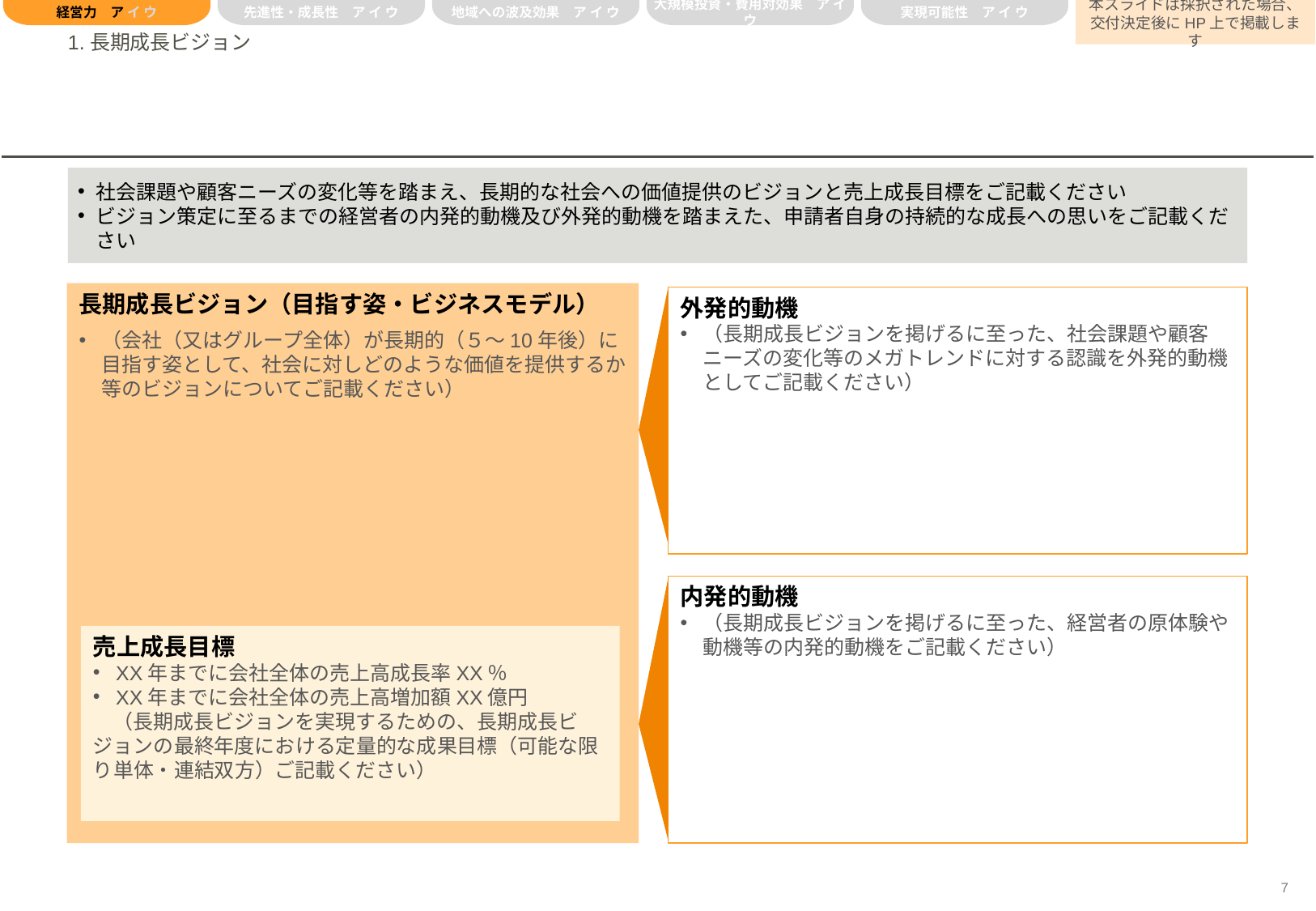

経営力　ア イ ウ
先進性・成長性　ア イ ウ
地域への波及効果　ア イ ウ
大規模投資・費用対効果　ア イ ウ
実現可能性　ア イ ウ
本スライドは採択された場合、交付決定後にHP上で掲載します
# 1.長期成長ビジョン

社会課題や顧客ニーズの変化等を踏まえ、長期的な社会への価値提供のビジョンと売上成長目標をご記載ください
ビジョン策定に至るまでの経営者の内発的動機及び外発的動機を踏まえた、申請者自身の持続的な成長への思いをご記載ください
長期成長ビジョン（目指す姿・ビジネスモデル）
（会社（又はグループ全体）が長期的（５～10年後）に目指す姿として、社会に対しどのような価値を提供するか等のビジョンについてご記載ください）
外発的動機
（長期成長ビジョンを掲げるに至った、社会課題や顧客ニーズの変化等のメガトレンドに対する認識を外発的動機としてご記載ください）

内発的動機
（長期成長ビジョンを掲げるに至った、経営者の原体験や動機等の内発的動機をご記載ください）
売上成長目標
XX年までに会社全体の売上高成長率XX％
XX年までに会社全体の売上高増加額XX億円
　（長期成長ビジョンを実現するための、長期成長ビジョンの最終年度における定量的な成果目標（可能な限り単体・連結双方）ご記載ください）